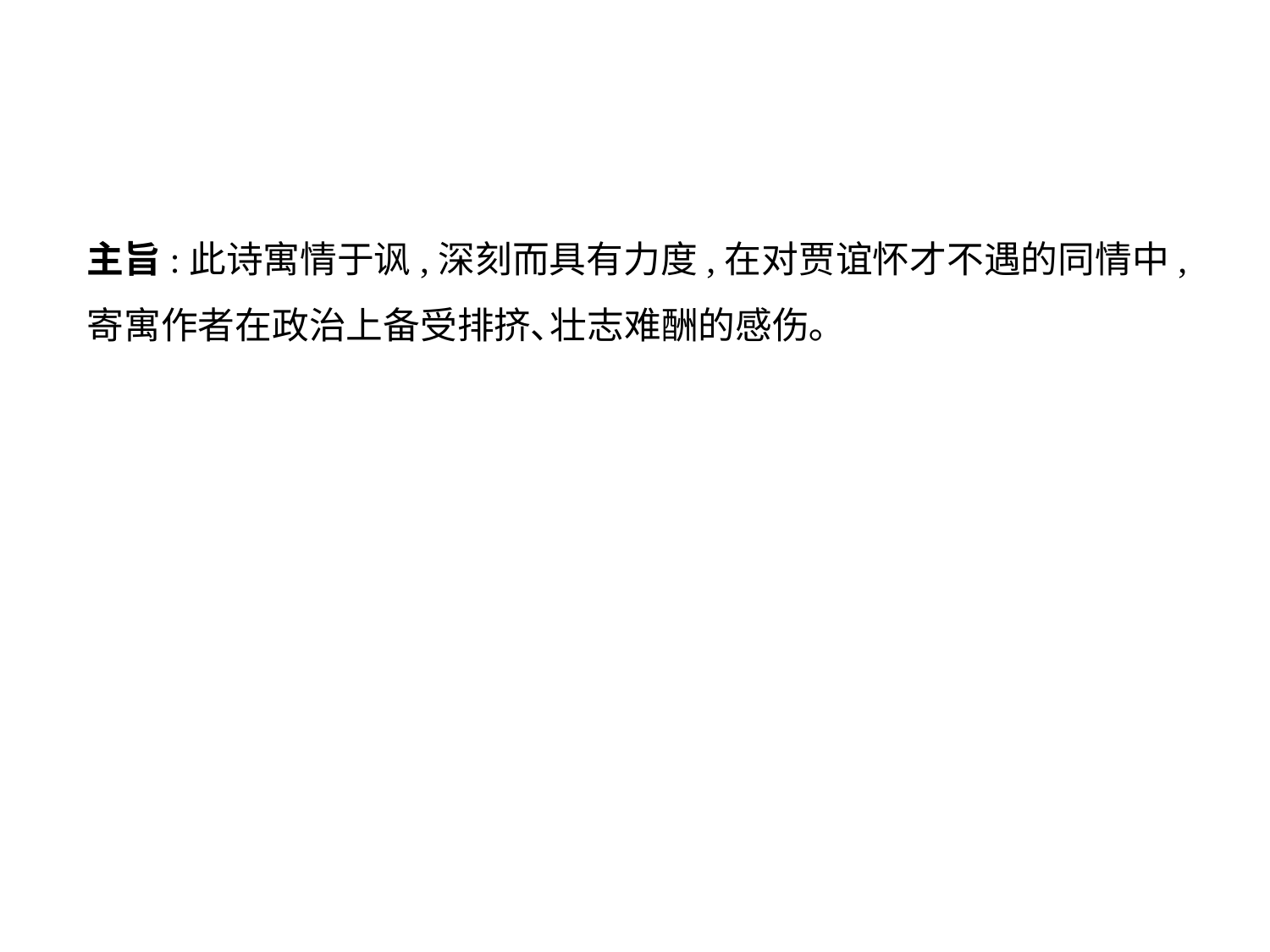

主旨:此诗寓情于讽,深刻而具有力度,在对贾谊怀才不遇的同情中,寄寓作者在政治上备受排挤､壮志难酬的感伤｡